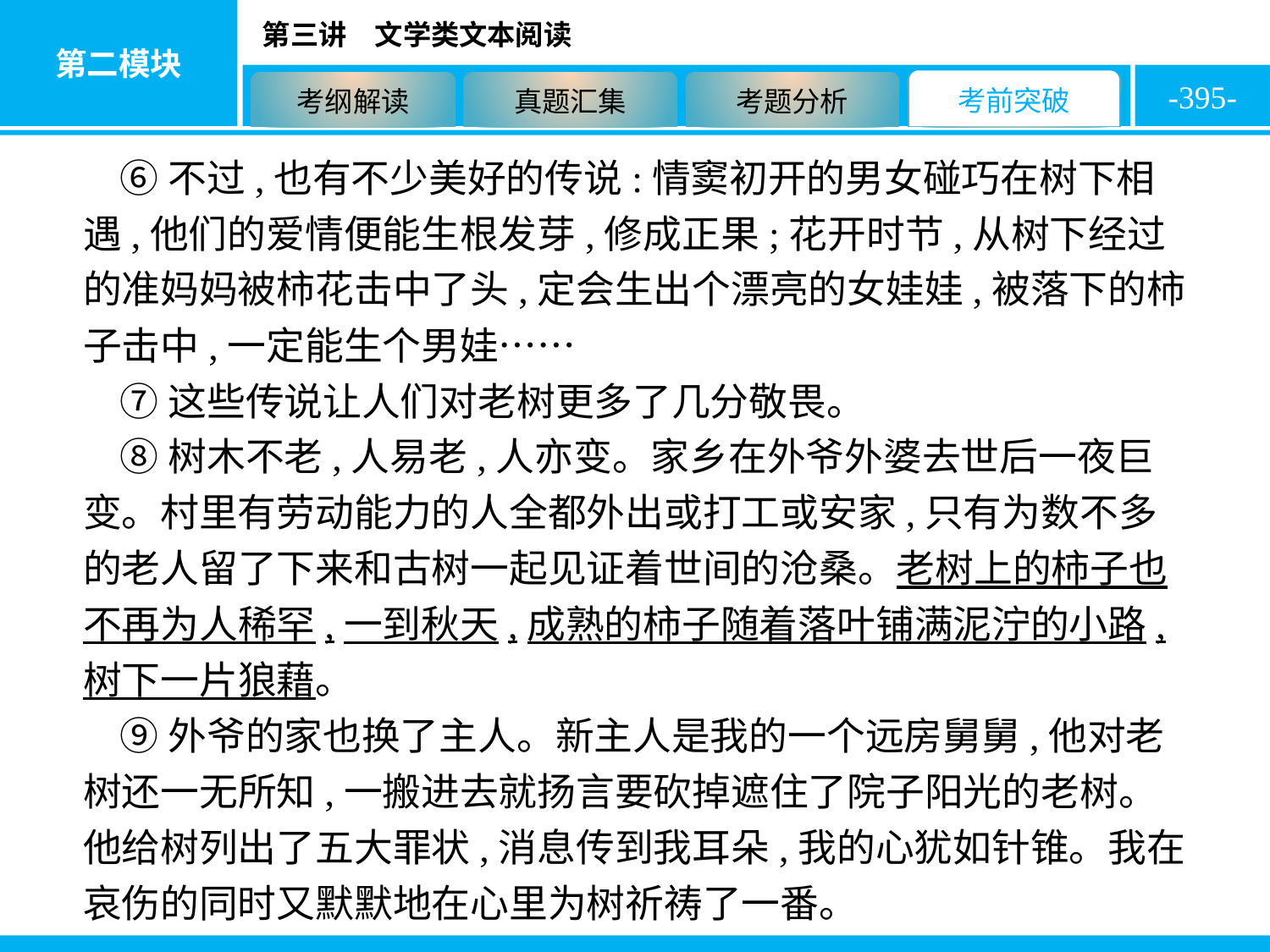

-395-
⑥不过,也有不少美好的传说:情窦初开的男女碰巧在树下相遇,他们的爱情便能生根发芽,修成正果;花开时节,从树下经过的准妈妈被柿花击中了头,定会生出个漂亮的女娃娃,被落下的柿子击中,一定能生个男娃……
⑦这些传说让人们对老树更多了几分敬畏。
⑧树木不老,人易老,人亦变。家乡在外爷外婆去世后一夜巨变。村里有劳动能力的人全都外出或打工或安家,只有为数不多的老人留了下来和古树一起见证着世间的沧桑。老树上的柿子也不再为人稀罕,一到秋天,成熟的柿子随着落叶铺满泥泞的小路,树下一片狼藉。
⑨外爷的家也换了主人。新主人是我的一个远房舅舅,他对老树还一无所知,一搬进去就扬言要砍掉遮住了院子阳光的老树。他给树列出了五大罪状,消息传到我耳朵,我的心犹如针锥。我在哀伤的同时又默默地在心里为树祈祷了一番。